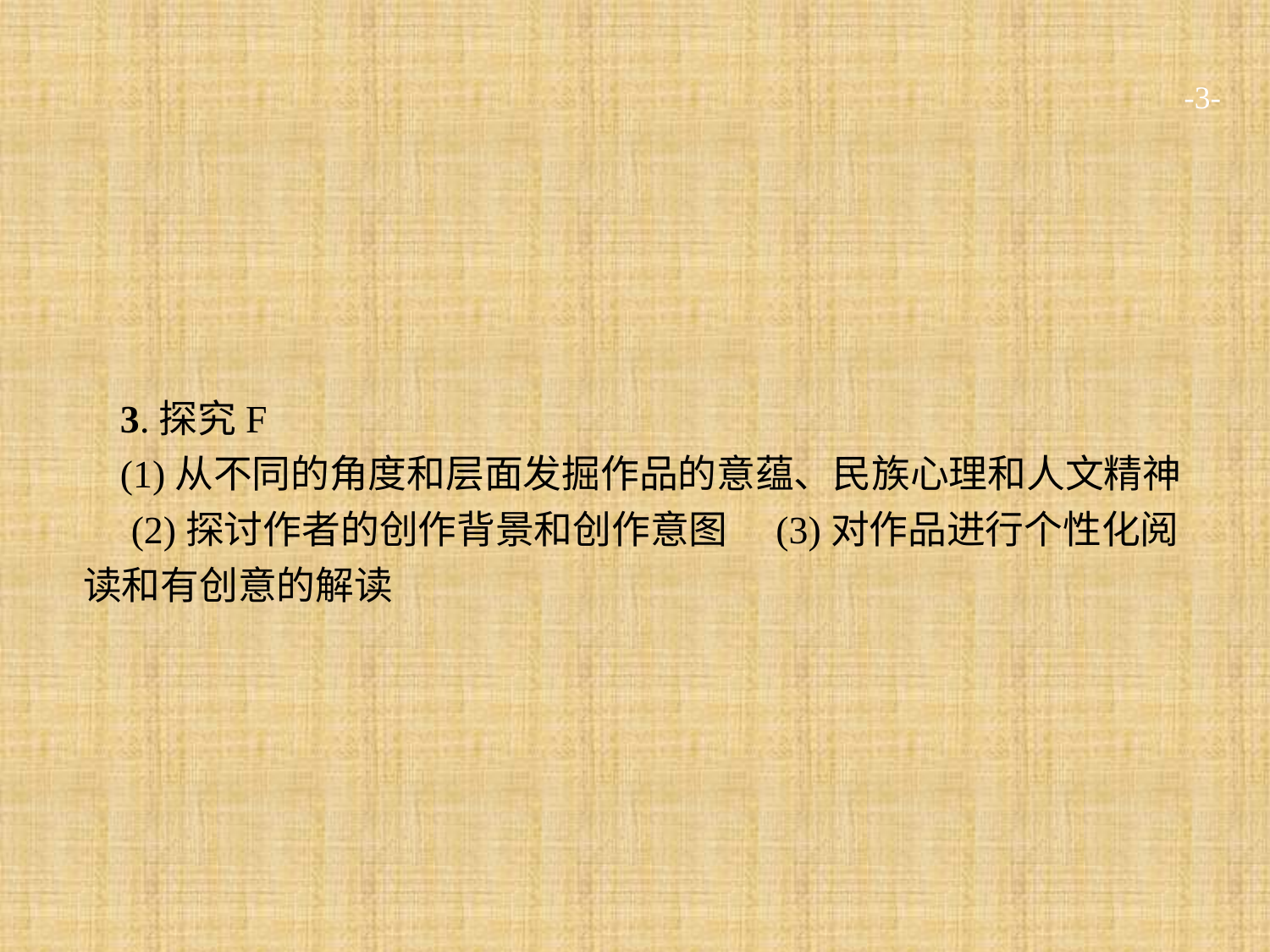

-3-
3.探究F
(1)从不同的角度和层面发掘作品的意蕴、民族心理和人文精神　(2)探讨作者的创作背景和创作意图　(3)对作品进行个性化阅读和有创意的解读